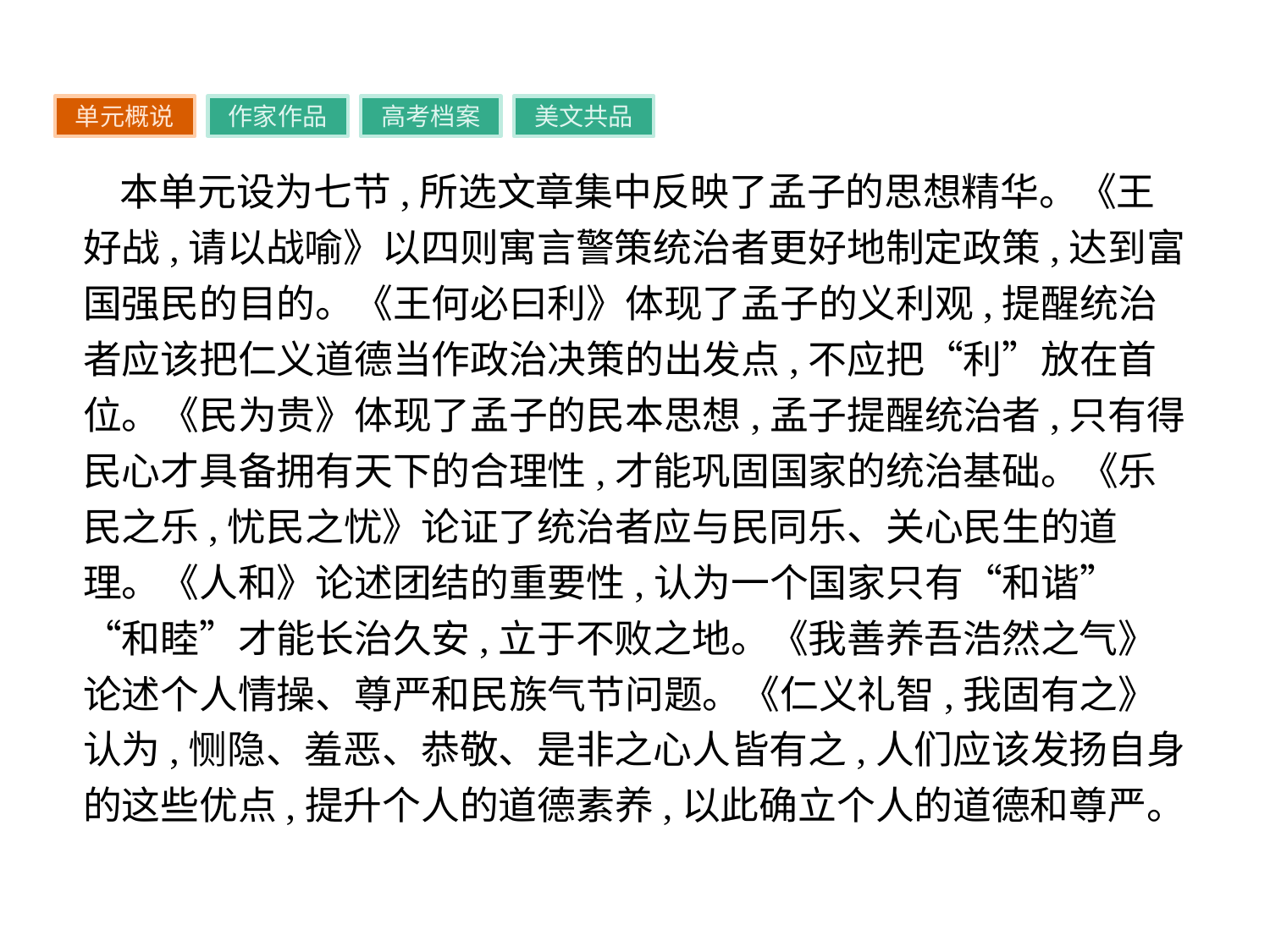

单元概说
作家作品
高考档案
美文共品
本单元设为七节,所选文章集中反映了孟子的思想精华。《王好战,请以战喻》以四则寓言警策统治者更好地制定政策,达到富国强民的目的。《王何必曰利》体现了孟子的义利观,提醒统治者应该把仁义道德当作政治决策的出发点,不应把“利”放在首位。《民为贵》体现了孟子的民本思想,孟子提醒统治者,只有得民心才具备拥有天下的合理性,才能巩固国家的统治基础。《乐民之乐,忧民之忧》论证了统治者应与民同乐、关心民生的道理。《人和》论述团结的重要性,认为一个国家只有“和谐”“和睦”才能长治久安,立于不败之地。《我善养吾浩然之气》论述个人情操、尊严和民族气节问题。《仁义礼智,我固有之》认为,恻隐、羞恶、恭敬、是非之心人皆有之,人们应该发扬自身的这些优点,提升个人的道德素养,以此确立个人的道德和尊严。